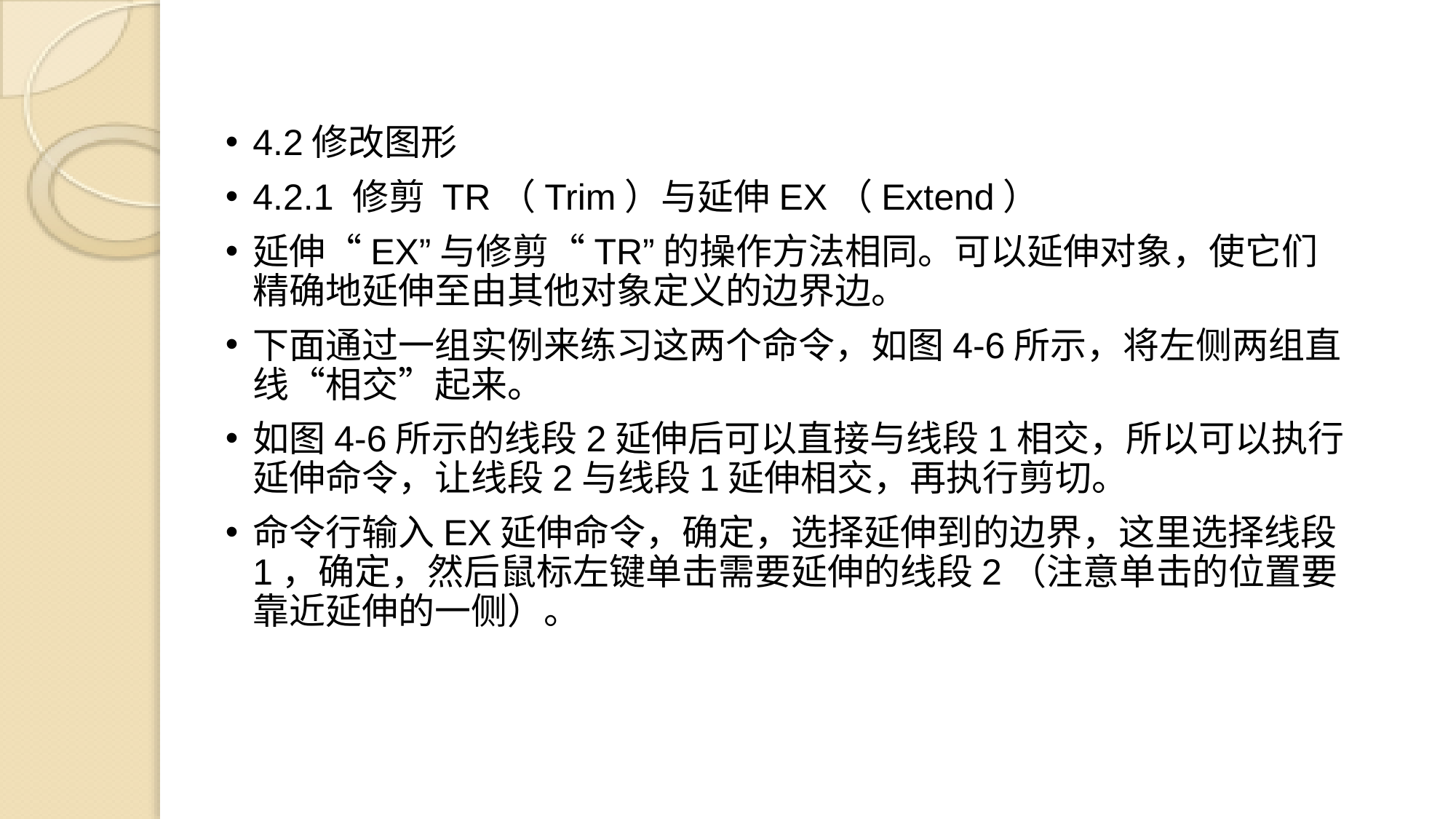

4.2修改图形
4.2.1 修剪 TR（Trim）与延伸EX（Extend）
延伸“EX”与修剪“TR”的操作方法相同。可以延伸对象，使它们精确地延伸至由其他对象定义的边界边。
下面通过一组实例来练习这两个命令，如图4-6所示，将左侧两组直线“相交”起来。
如图4-6所示的线段2延伸后可以直接与线段1相交，所以可以执行延伸命令，让线段2与线段1延伸相交，再执行剪切。
命令行输入EX延伸命令，确定，选择延伸到的边界，这里选择线段1，确定，然后鼠标左键单击需要延伸的线段2（注意单击的位置要靠近延伸的一侧）。